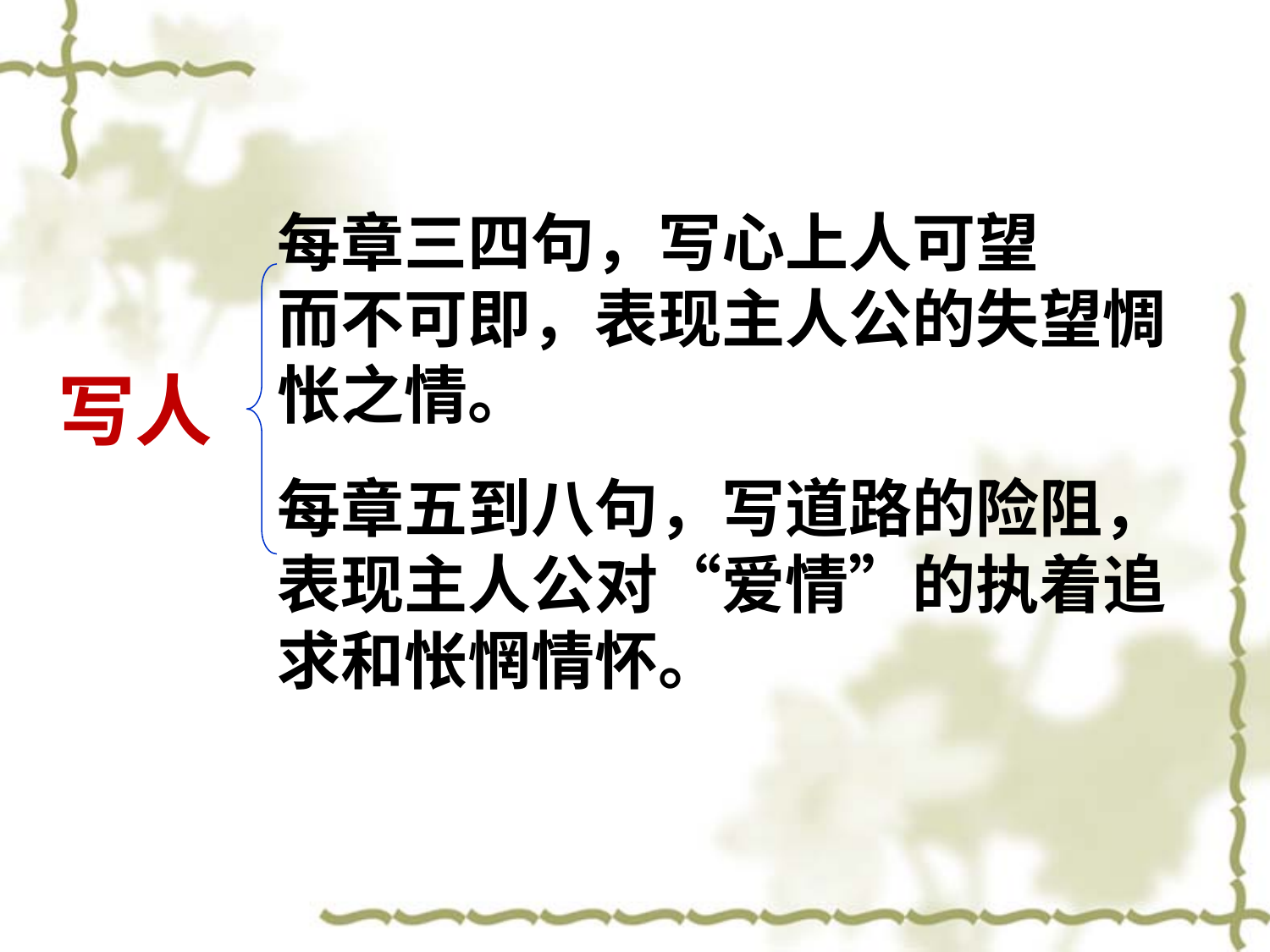

每章三四句，写心上人可望
而不可即，表现主人公的失望惆怅之情。

写人
每章五到八句，写道路的险阻，表现主人公对“爱情”的执着追求和怅惘情怀。